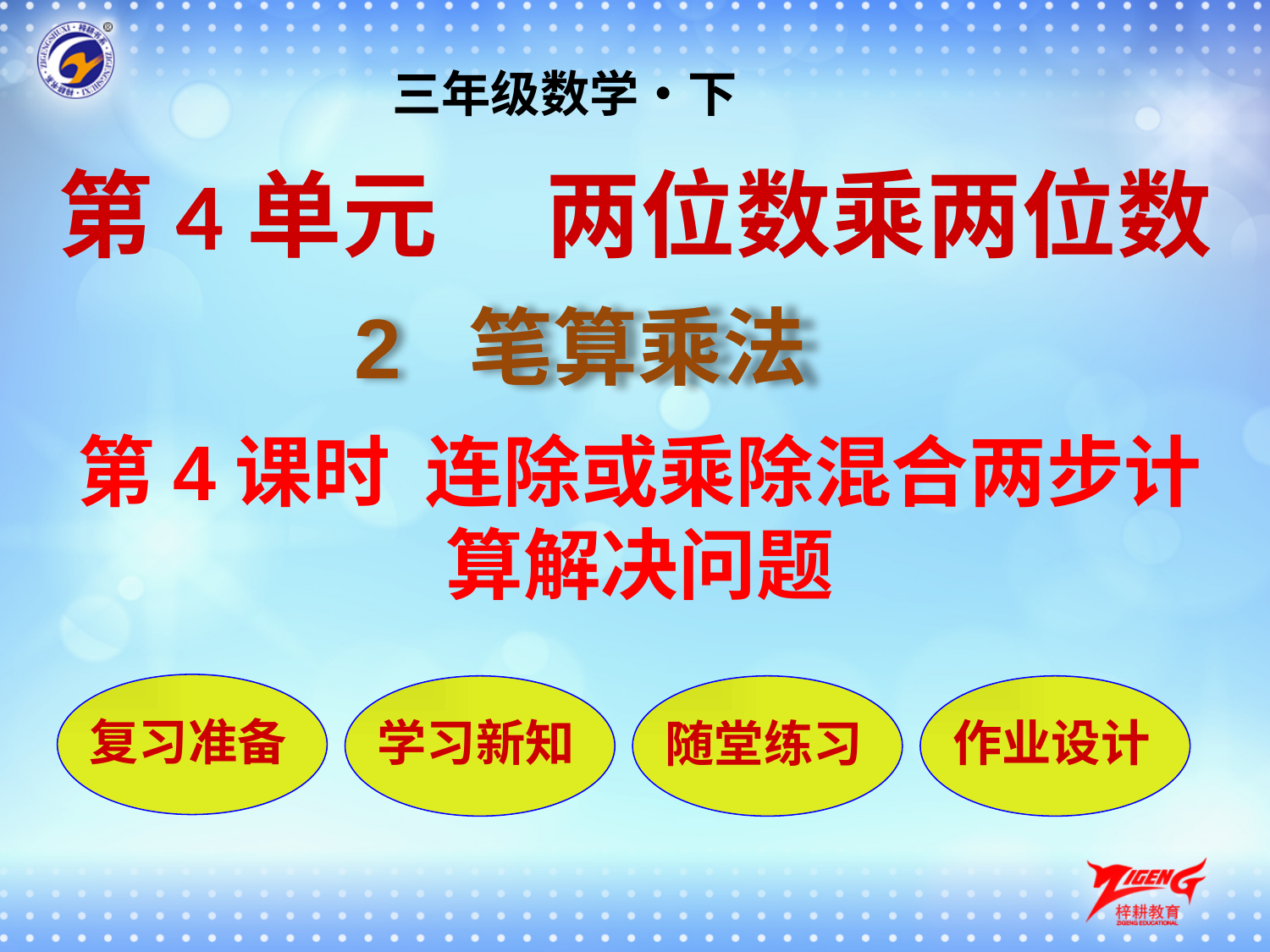

三年级数学•下
第4单元     两位数乘两位数
2  笔算乘法
第4课时  连除或乘除混合两步计算解决问题

复习准备

学习新知

随堂练习

作业设计